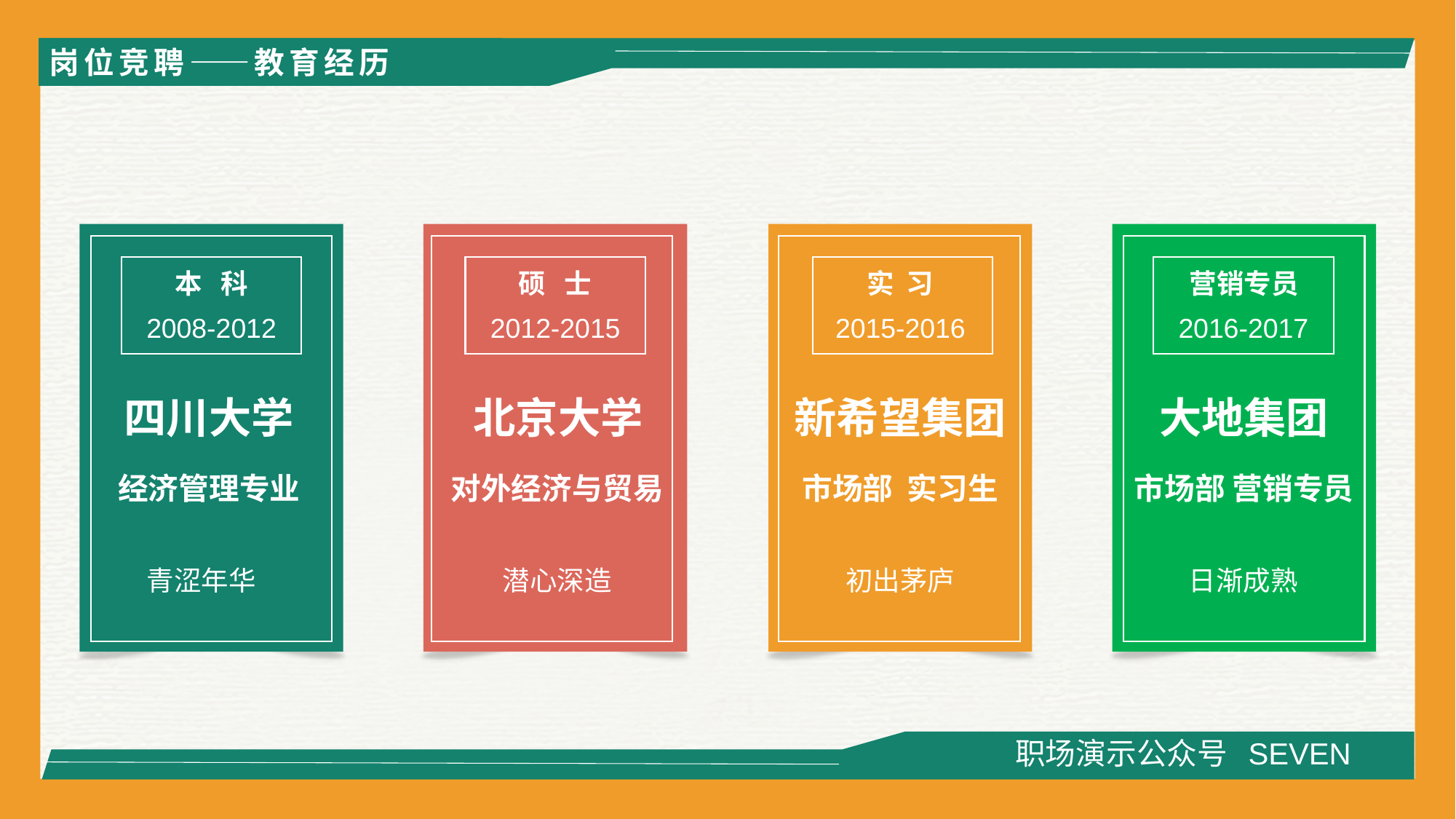

岗位竞聘——教育经历

本   科
2008-2012
四川大学
经济管理专业
青涩年华

硕   士
2012-2015
北京大学
对外经济与贸易
潜心深造

实  习
2015-2016
新希望集团
市场部  实习生
初出茅庐

营销专员
2016-2017
大地集团
市场部 营销专员
日渐成熟

职场演示公众号  SEVEN